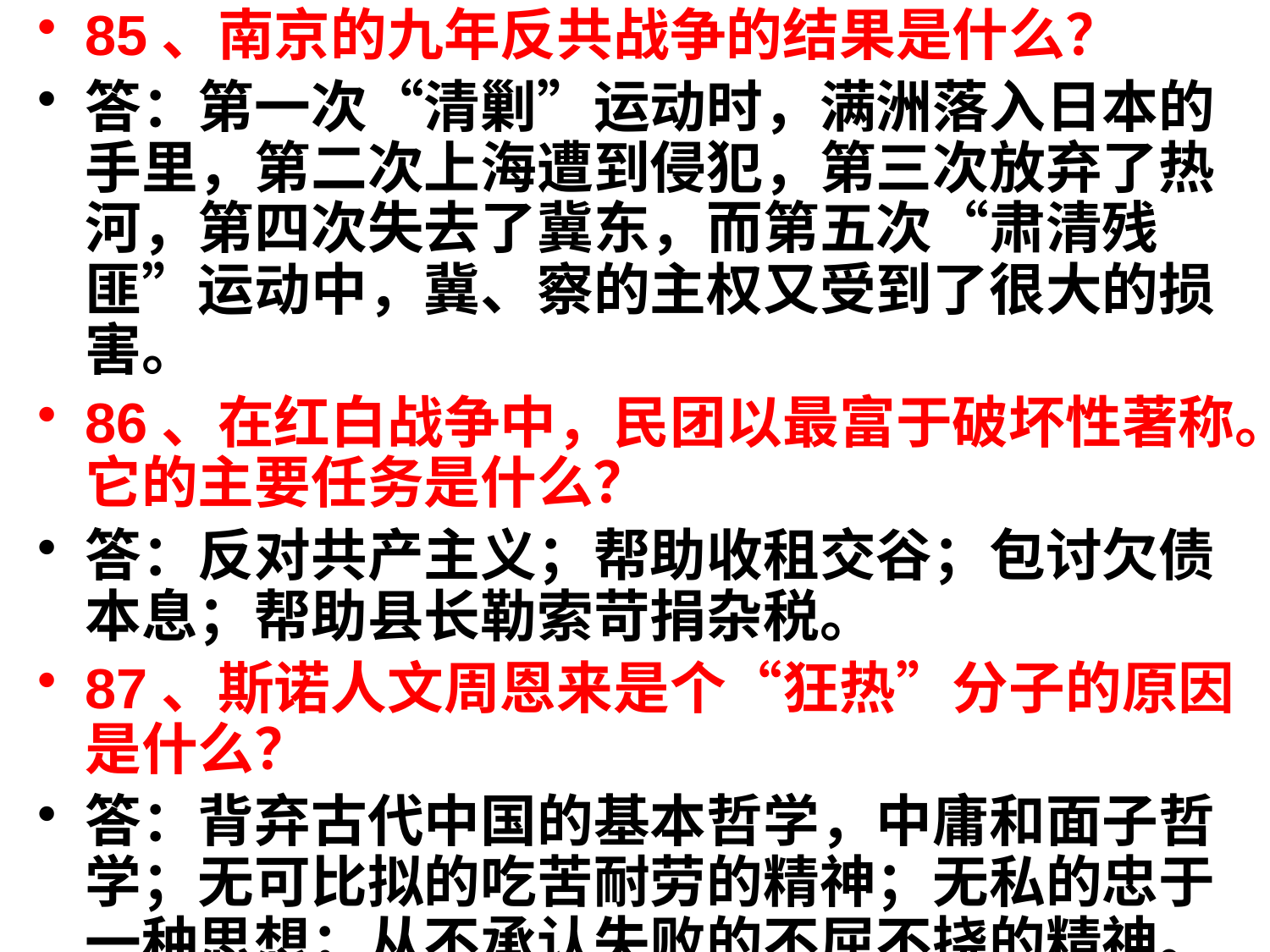

85、南京的九年反共战争的结果是什么？
答：第一次“清剿”运动时，满洲落入日本的手里，第二次上海遭到侵犯，第三次放弃了热河，第四次失去了冀东，而第五次“肃清残匪”运动中，冀、察的主权又受到了很大的损害。
86、在红白战争中，民团以最富于破坏性著称。它的主要任务是什么？
答：反对共产主义；帮助收租交谷；包讨欠债本息；帮助县长勒索苛捐杂税。
87、斯诺人文周恩来是个“狂热”分子的原因是什么？
答：背弃古代中国的基本哲学，中庸和面子哲学；无可比拟的吃苦耐劳的精神；无私的忠于一种思想；从不承认失败的不屈不挠的精神。

#